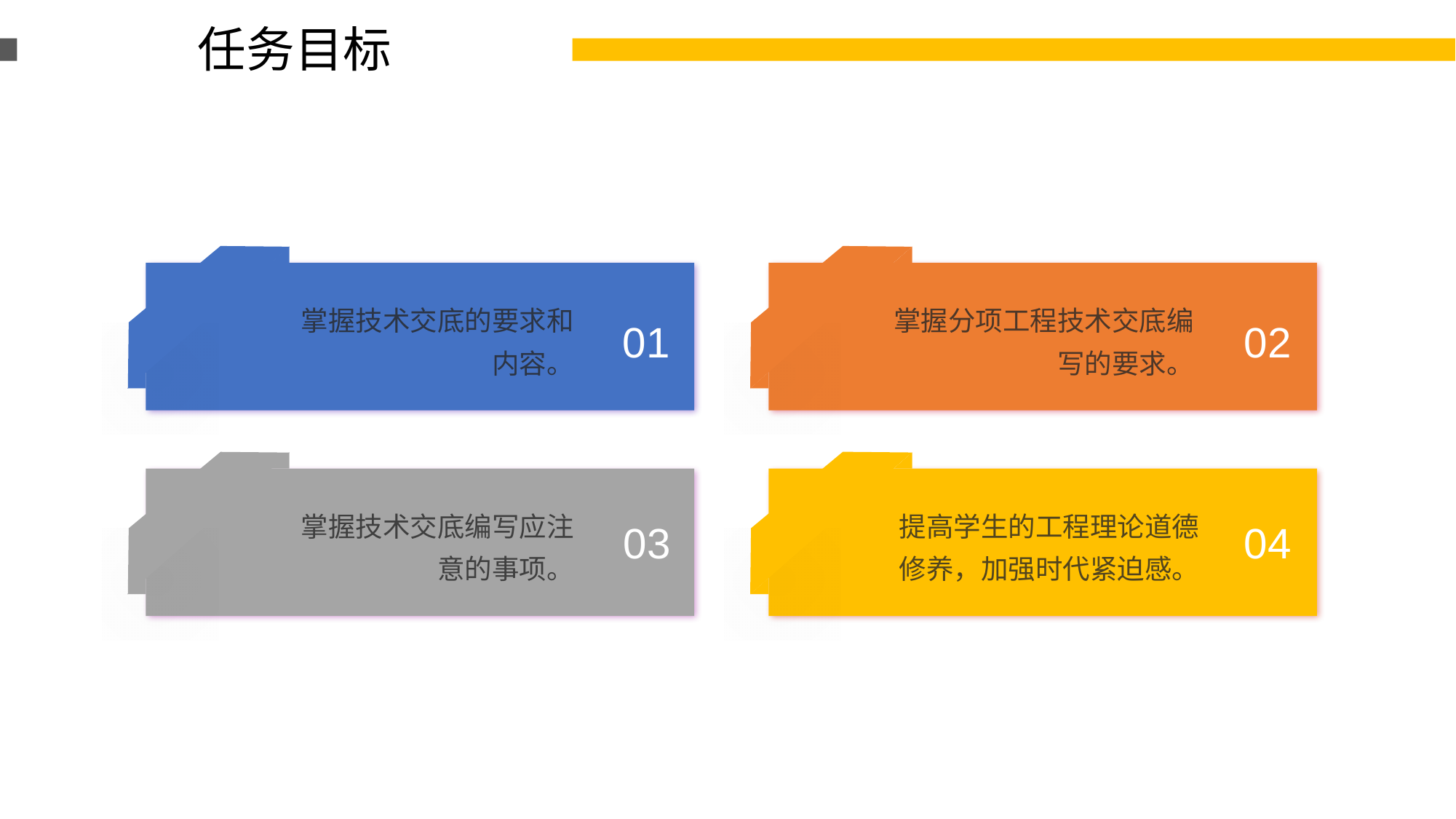

任务目标

掌握技术交底的要求和内容。
掌握分项工程技术交底编写的要求。
01
02

掌握技术交底编写应注意的事项。
提高学生的工程理论道德修养，加强时代紧迫感。
04
03